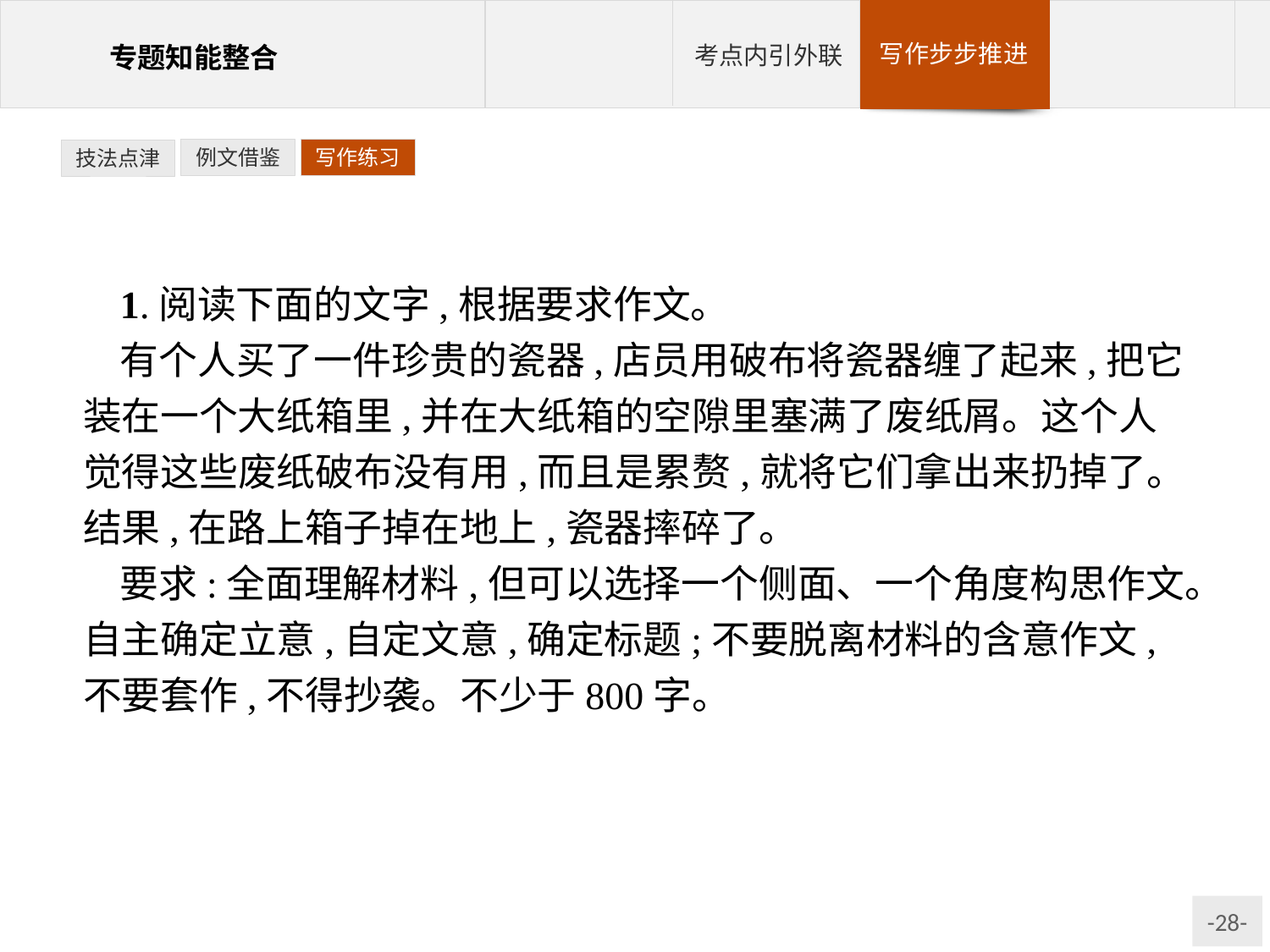

例文借鉴
写作练习
技法点津
1.阅读下面的文字,根据要求作文。
有个人买了一件珍贵的瓷器,店员用破布将瓷器缠了起来,把它装在一个大纸箱里,并在大纸箱的空隙里塞满了废纸屑。这个人觉得这些废纸破布没有用,而且是累赘,就将它们拿出来扔掉了。结果,在路上箱子掉在地上,瓷器摔碎了。
要求:全面理解材料,但可以选择一个侧面、一个角度构思作文。自主确定立意,自定文意,确定标题;不要脱离材料的含意作文,不要套作,不得抄袭。不少于800字。